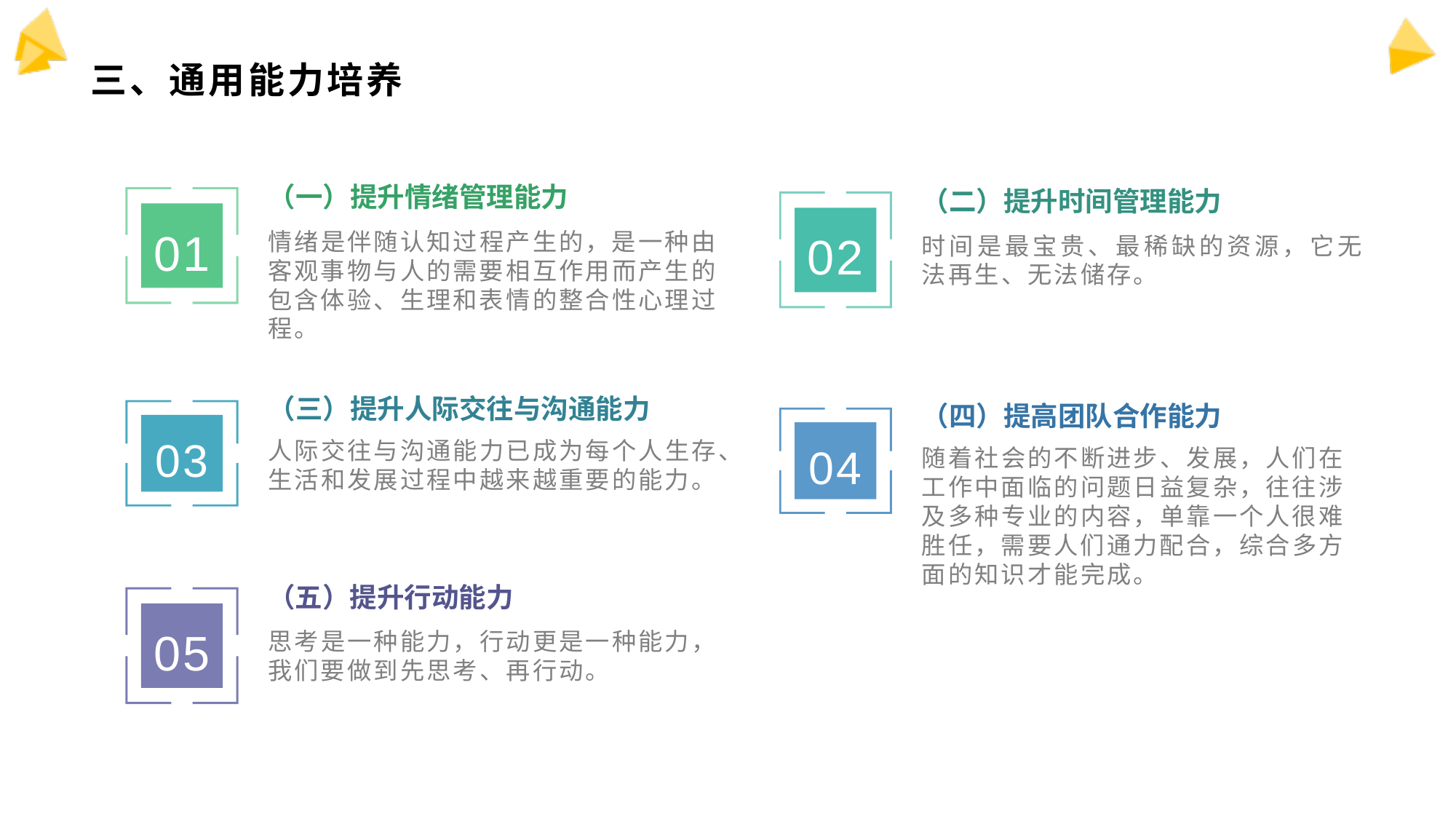

# 三、通用能力培养
（一）提升情绪管理能力
（二）提升时间管理能力

01
02
情绪是伴随认知过程产生的，是一种由客观事物与人的需要相互作用而产生的包含体验、生理和表情的整合性心理过程。
时间是最宝贵、最稀缺的资源，它无法再生、无法储存。
（三）提升人际交往与沟通能力
（四）提高团队合作能力

03
04
人际交往与沟通能力已成为每个人生存、生活和发展过程中越来越重要的能力。
随着社会的不断进步、发展，人们在工作中面临的问题日益复杂，往往涉及多种专业的内容，单靠一个人很难胜任，需要人们通力配合，综合多方面的知识才能完成。
（五）提升行动能力

05
思考是一种能力，行动更是一种能力，我们要做到先思考、再行动。